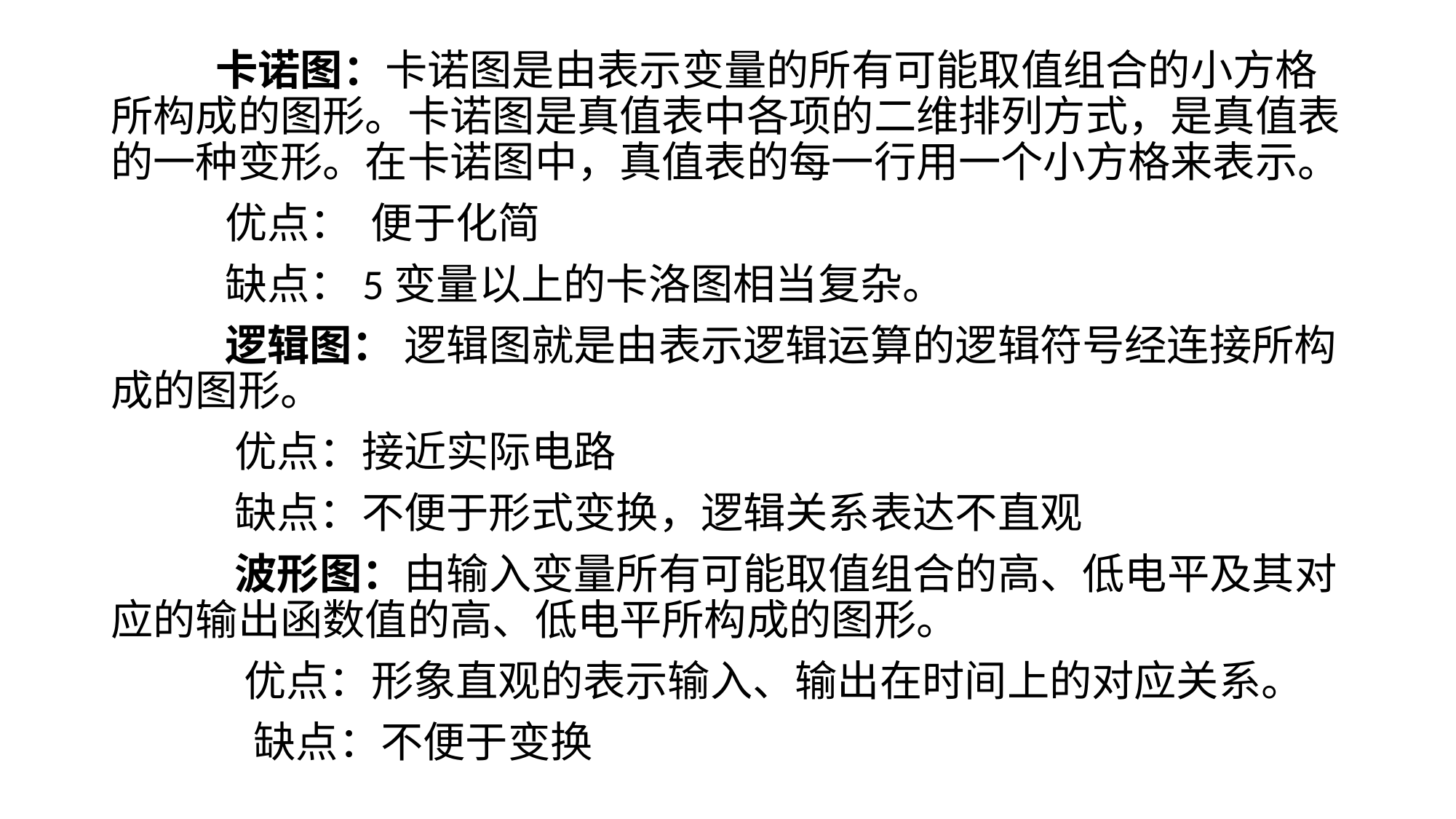

# 卡诺图：卡诺图是由表示变量的所有可能取值组合的小方格所构成的图形。卡诺图是真值表中各项的二维排列方式，是真值表的一种变形。在卡诺图中，真值表的每一行用一个小方格来表示。
           优点：  便于化简
           缺点：5变量以上的卡洛图相当复杂。
           逻辑图： 逻辑图就是由表示逻辑运算的逻辑符号经连接所构成的图形。
            优点：接近实际电路
            缺点：不便于形式变换，逻辑关系表达不直观
            波形图：由输入变量所有可能取值组合的高、低电平及其对应的输出函数值的高、低电平所构成的图形。
             优点：形象直观的表示输入、输出在时间上的对应关系。
              缺点：不便于变换